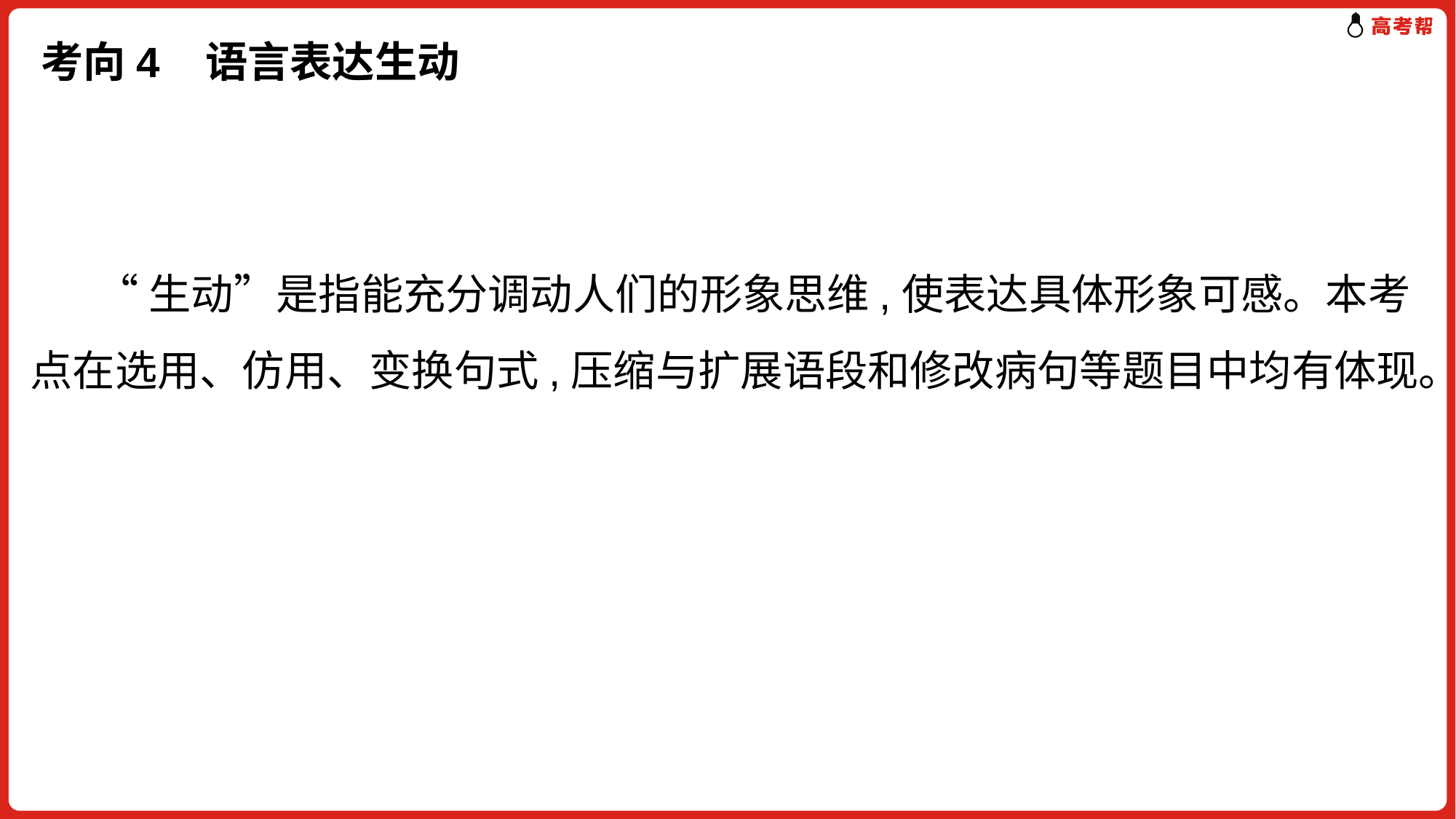

# 考向4   语言表达生动
       “生动”是指能充分调动人们的形象思维,使表达具体形象可感。本考点在选用、仿用、变换句式,压缩与扩展语段和修改病句等题目中均有体现。